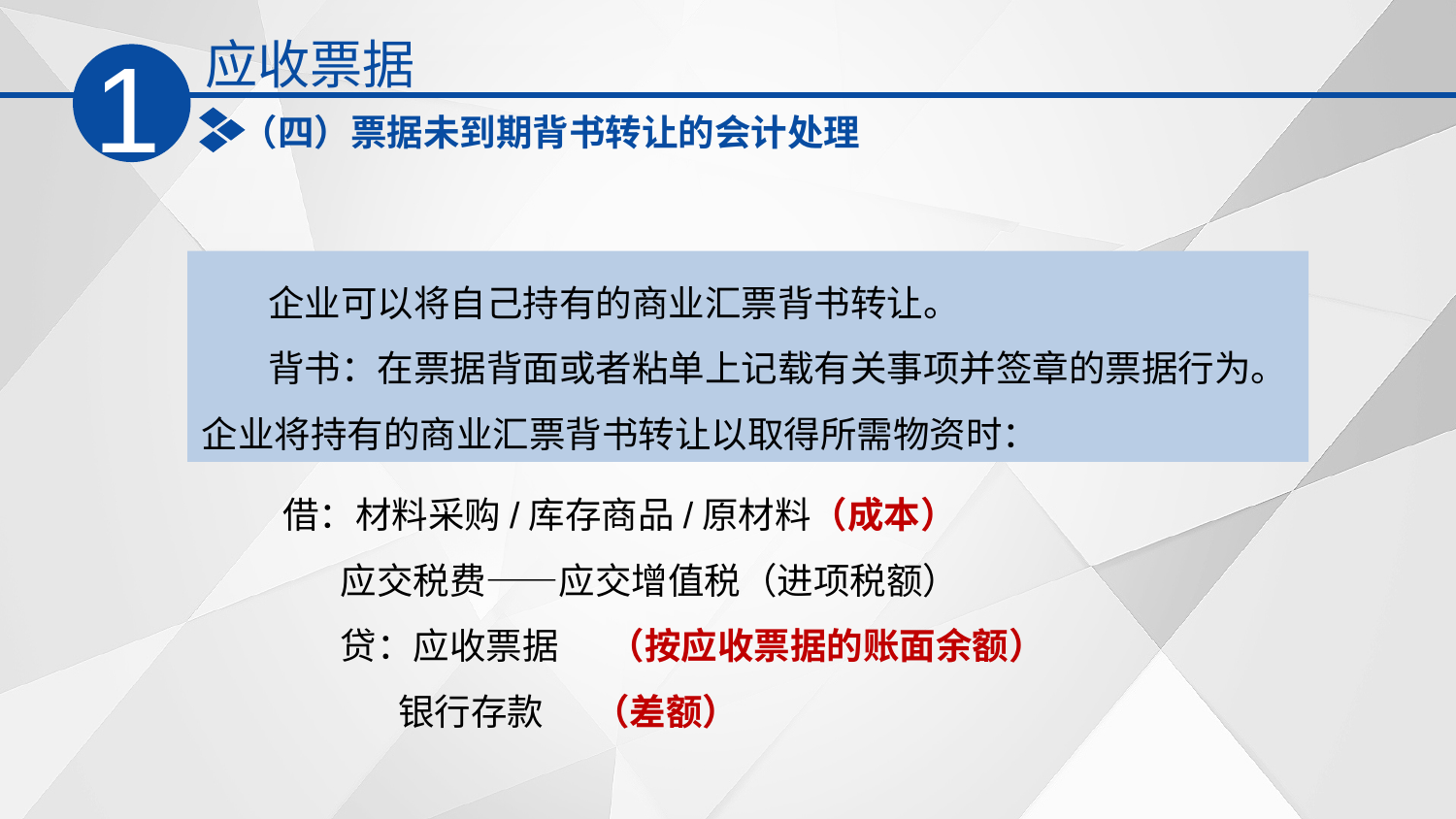

应收票据
1

（四）票据未到期背书转让的会计处理

       企业可以将自己持有的商业汇票背书转让。
       背书：在票据背面或者粘单上记载有关事项并签章的票据行为。企业将持有的商业汇票背书转让以取得所需物资时：
   借：材料采购/库存商品/原材料（成本）
          应交税费——应交增值税（进项税额）
          贷：应收票据      （按应收票据的账面余额）
                 银行存款      （差额）